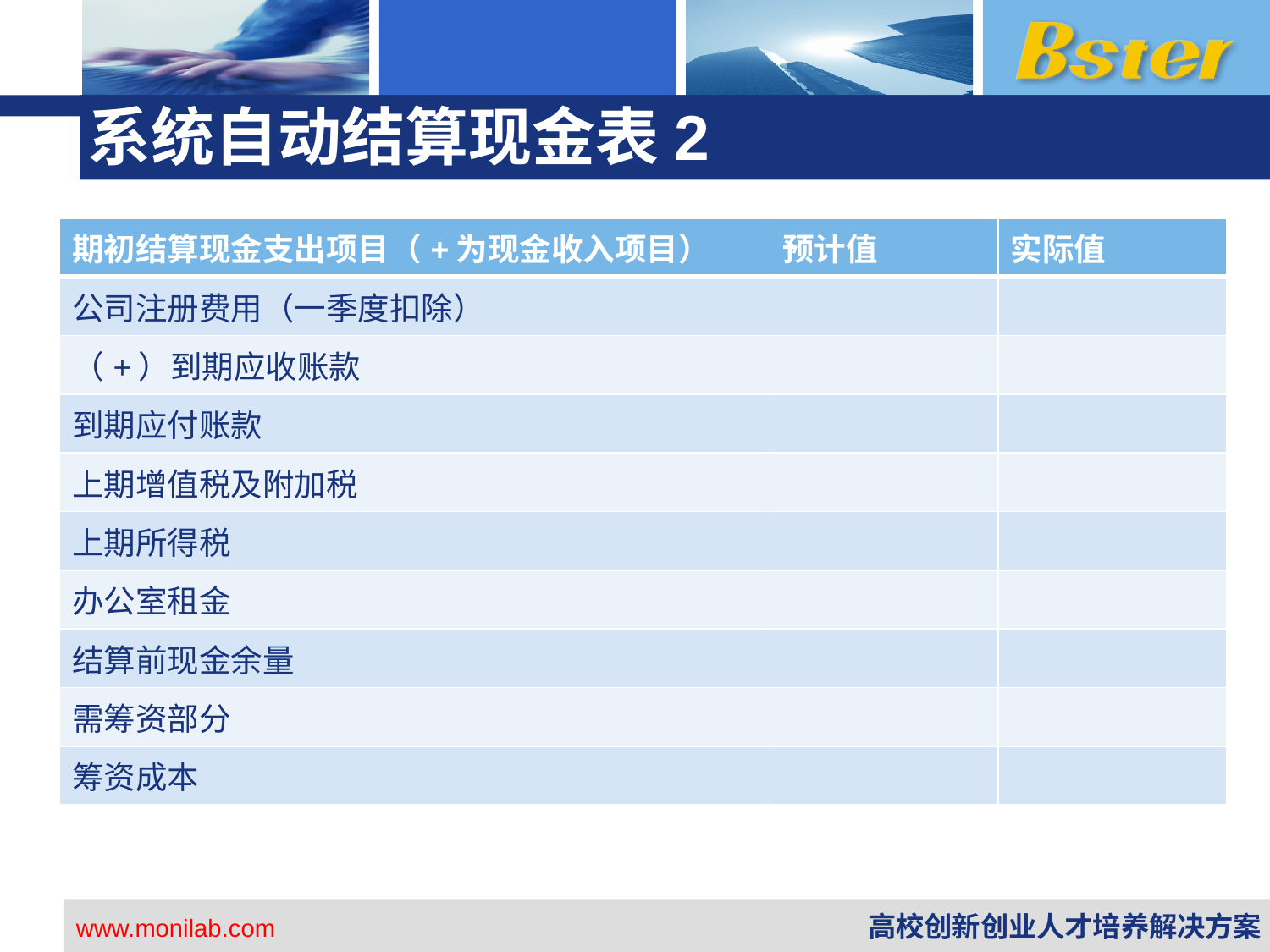

# 系统自动结算现金表2
| 期初结算现金支出项目（+为现金收入项目） | 预计值 | 实际值 |
| --- | --- | --- |
| 公司注册费用（一季度扣除） |  |  |
| （+）到期应收账款 |  |  |
| 到期应付账款 |  |  |
| 上期增值税及附加税 |  |  |
| 上期所得税 |  |  |
| 办公室租金 |  |  |
| 结算前现金余量 |  |  |
| 需筹资部分 |  |  |
| 筹资成本 |  |  |